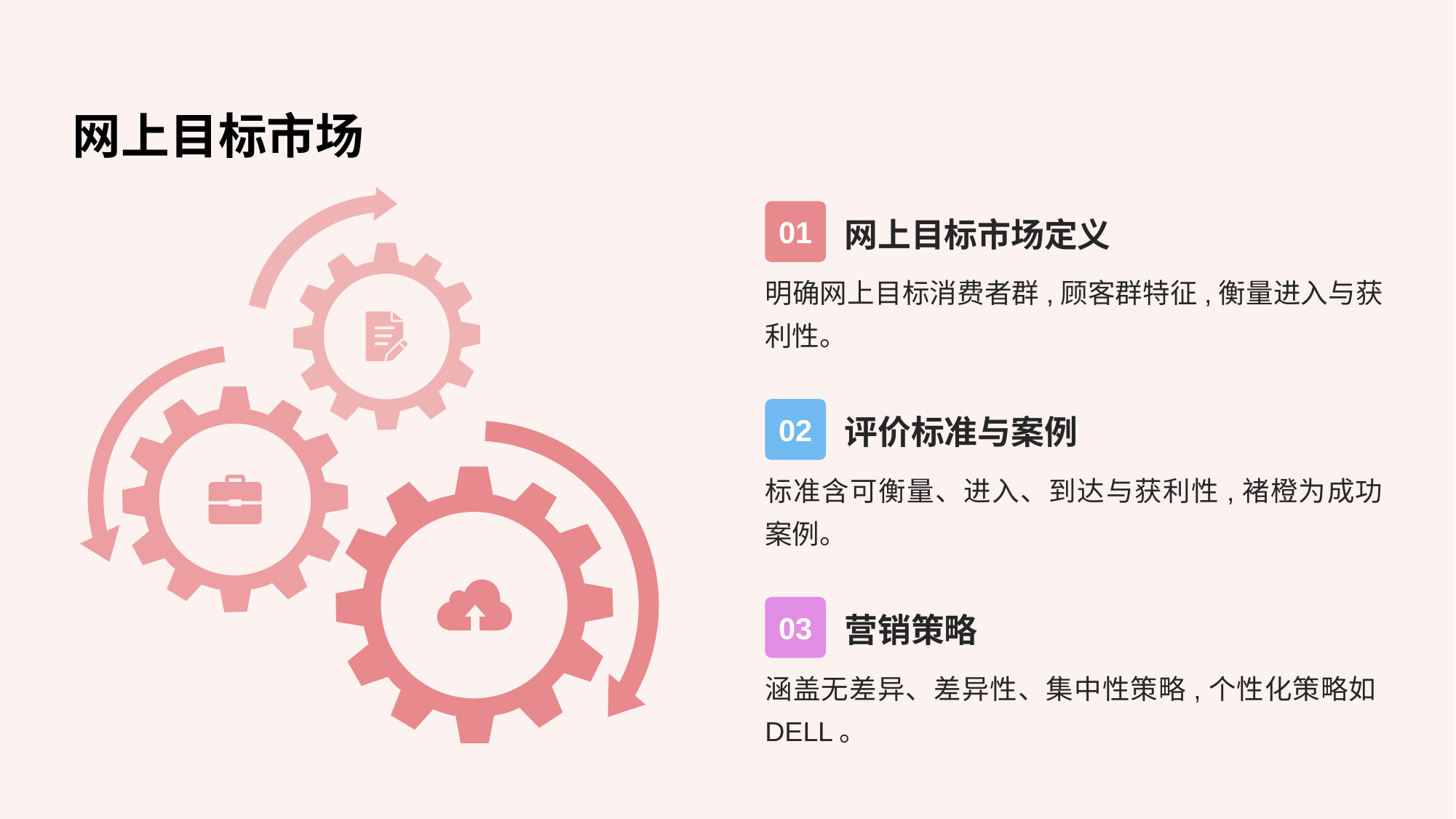

# 网上目标市场

网上目标市场定义
01

明确网上目标消费者群,顾客群特征,衡量进入与获利性。

评价标准与案例
02

标准含可衡量、进入、到达与获利性,褚橙为成功案例。

营销策略
03
涵盖无差异、差异性、集中性策略,个性化策略如DELL。